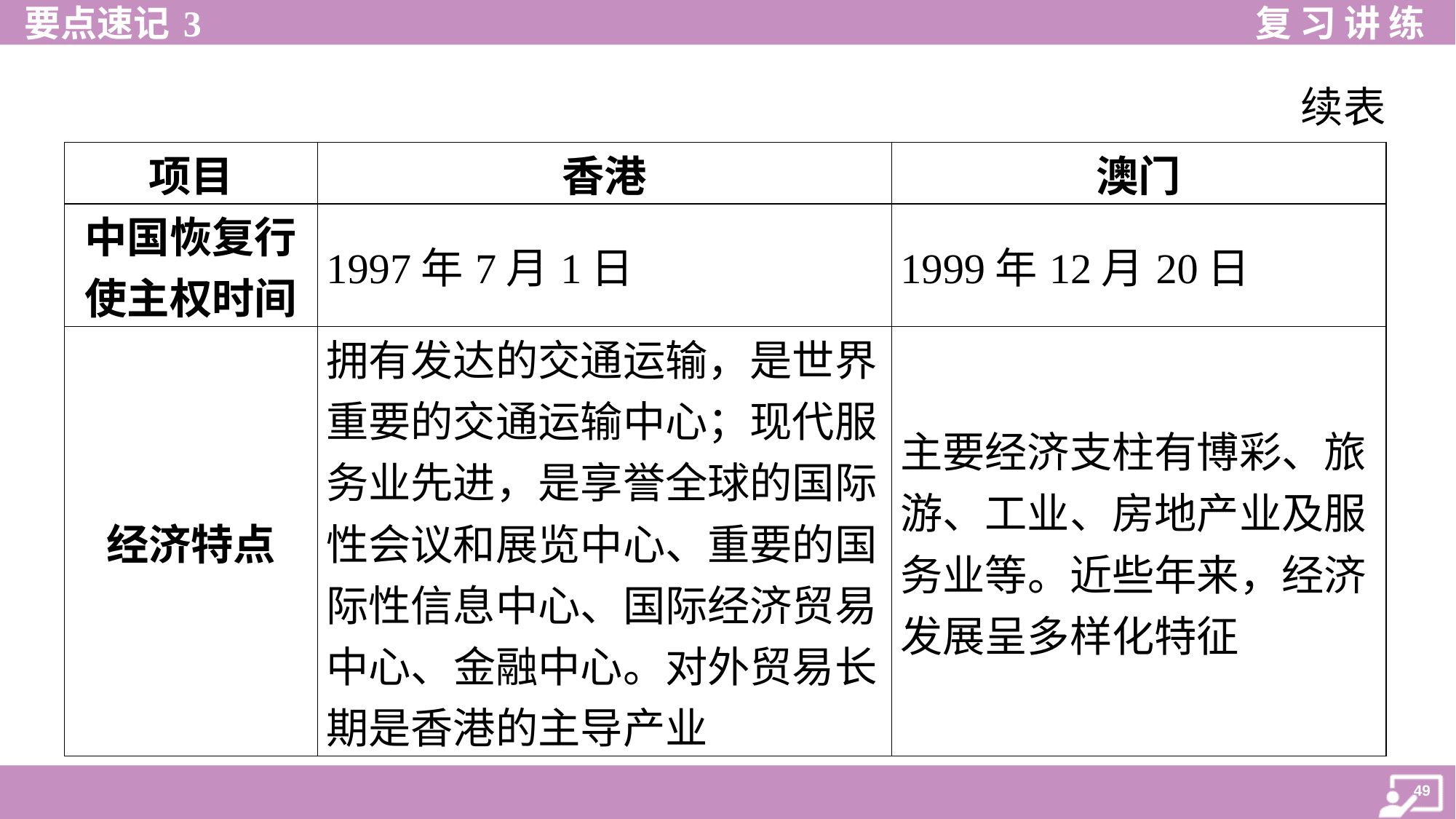

续表
| 项目 | 香港 | 澳门 |
| --- | --- | --- |
| 中国恢复行 使主权时间 | 1997年7月1日 | 1999年12月20日 |
| 经济特点 | 拥有发达的交通运输，是世界 重要的交通运输中心；现代服 务业先进，是享誉全球的国际 性会议和展览中心、重要的国 际性信息中心、国际经济贸易 中心、金融中心。对外贸易长 期是香港的主导产业 | 主要经济支柱有博彩、旅 游、工业、房地产业及服 务业等。近些年来，经济 发展呈多样化特征 |